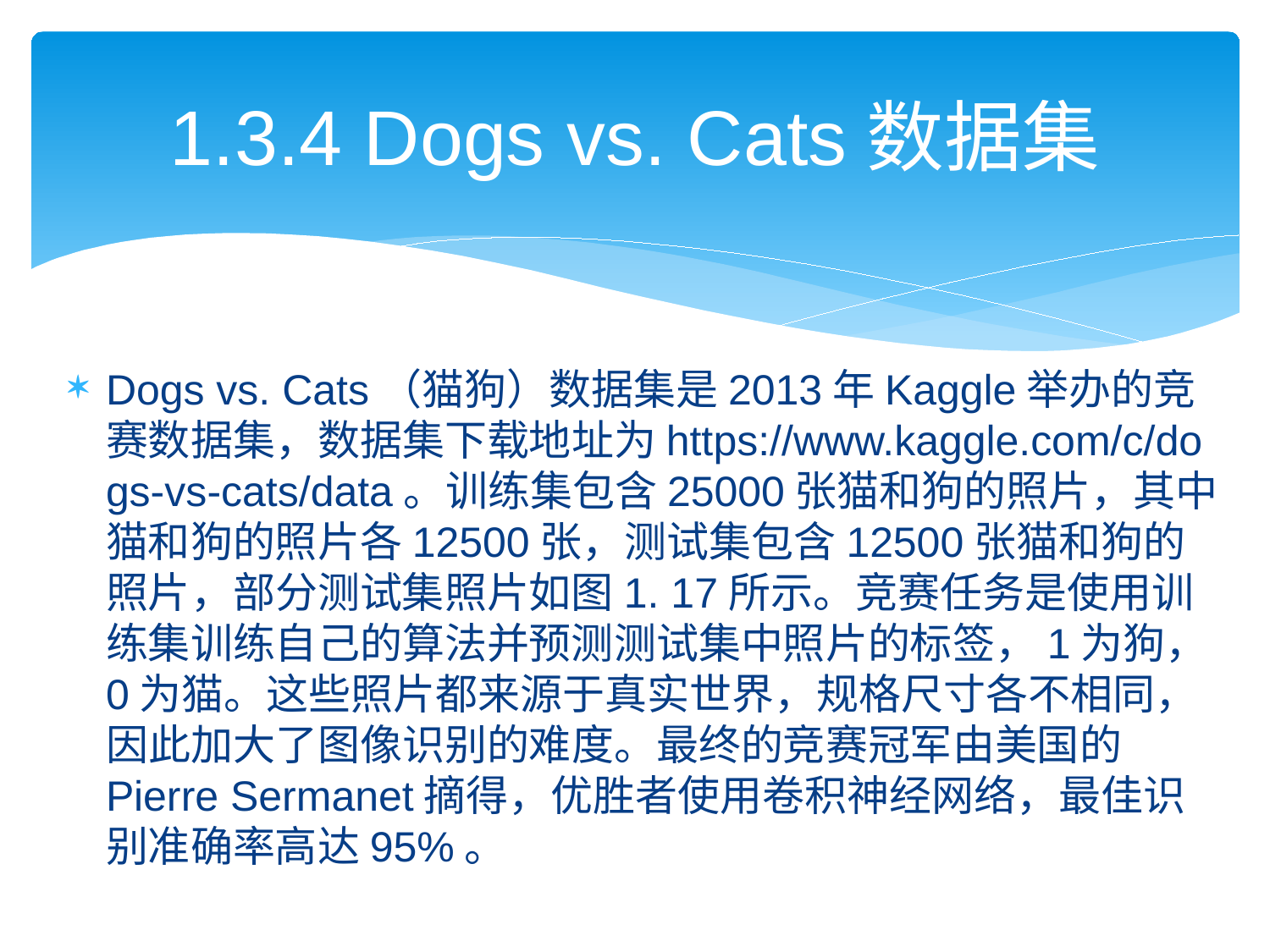

# 1.3.4 Dogs vs. Cats数据集
Dogs vs. Cats（猫狗）数据集是2013年Kaggle举办的竞赛数据集，数据集下载地址为https://www.kaggle.com/c/dogs-vs-cats/data。训练集包含25000张猫和狗的照片，其中猫和狗的照片各12500张，测试集包含12500张猫和狗的照片，部分测试集照片如图1. 17所示。竞赛任务是使用训练集训练自己的算法并预测测试集中照片的标签，1为狗，0为猫。这些照片都来源于真实世界，规格尺寸各不相同，因此加大了图像识别的难度。最终的竞赛冠军由美国的Pierre Sermanet摘得，优胜者使用卷积神经网络，最佳识别准确率高达95%。